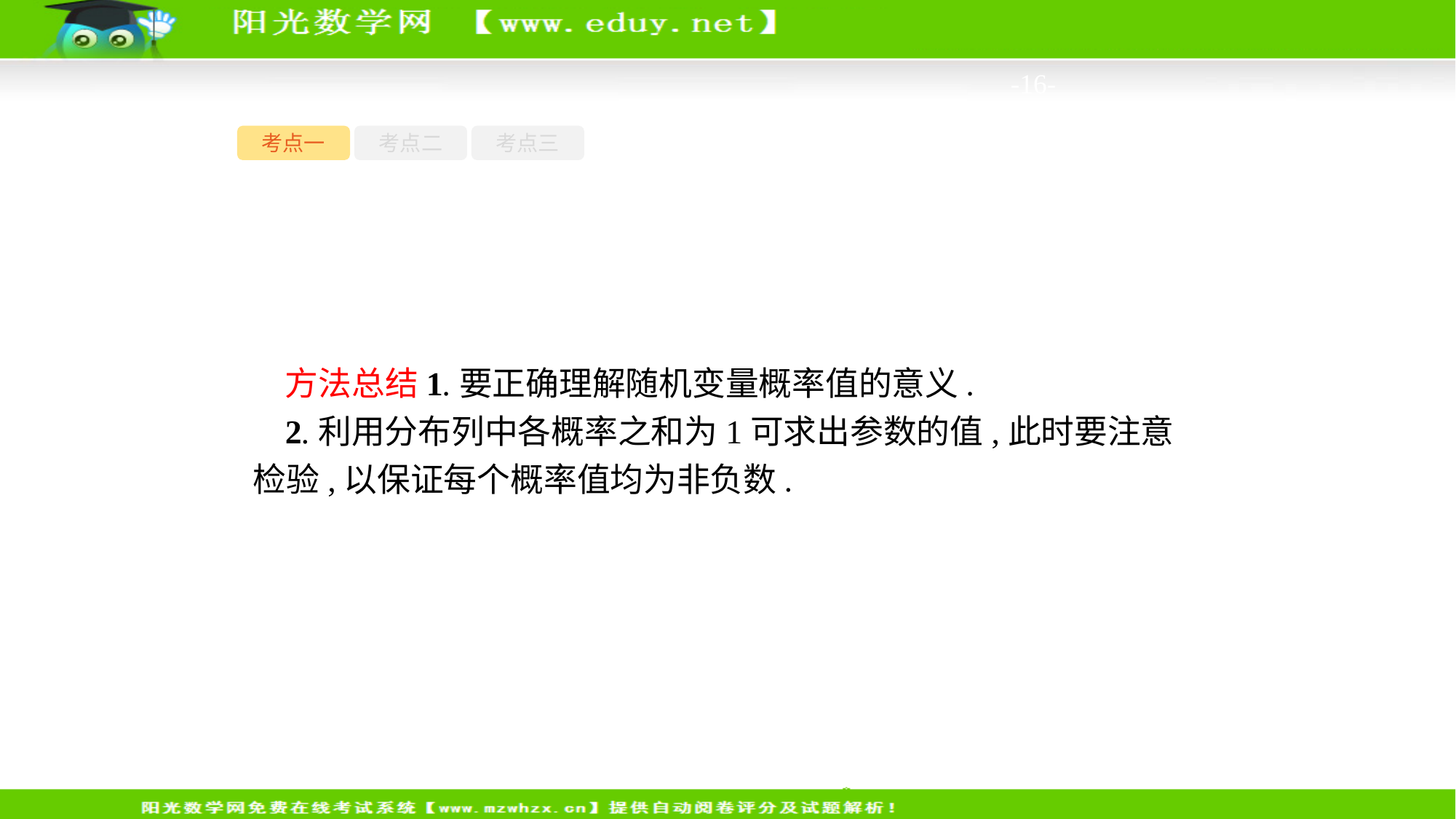

-16-
考点一
考点二
考点三
方法总结1.要正确理解随机变量概率值的意义.
2.利用分布列中各概率之和为1可求出参数的值,此时要注意检验,以保证每个概率值均为非负数.